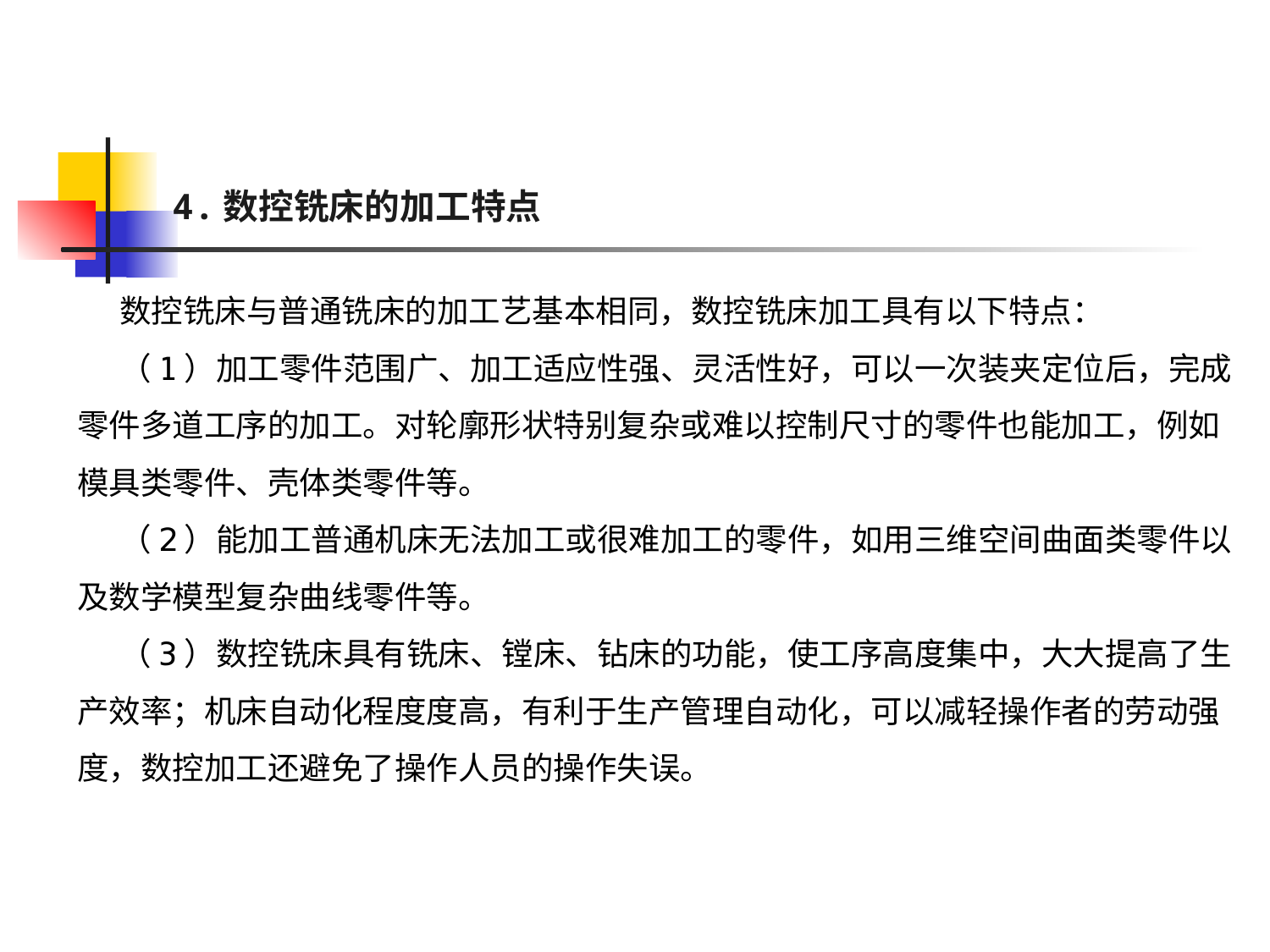

# 4.数控铣床的加工特点
数控铣床与普通铣床的加工艺基本相同，数控铣床加工具有以下特点：
（1）加工零件范围广、加工适应性强、灵活性好，可以一次装夹定位后，完成零件多道工序的加工。对轮廓形状特别复杂或难以控制尺寸的零件也能加工，例如模具类零件、壳体类零件等。
（2）能加工普通机床无法加工或很难加工的零件，如用三维空间曲面类零件以及数学模型复杂曲线零件等。
（3）数控铣床具有铣床、镗床、钻床的功能，使工序高度集中，大大提高了生产效率；机床自动化程度度高，有利于生产管理自动化，可以减轻操作者的劳动强度，数控加工还避免了操作人员的操作失误。